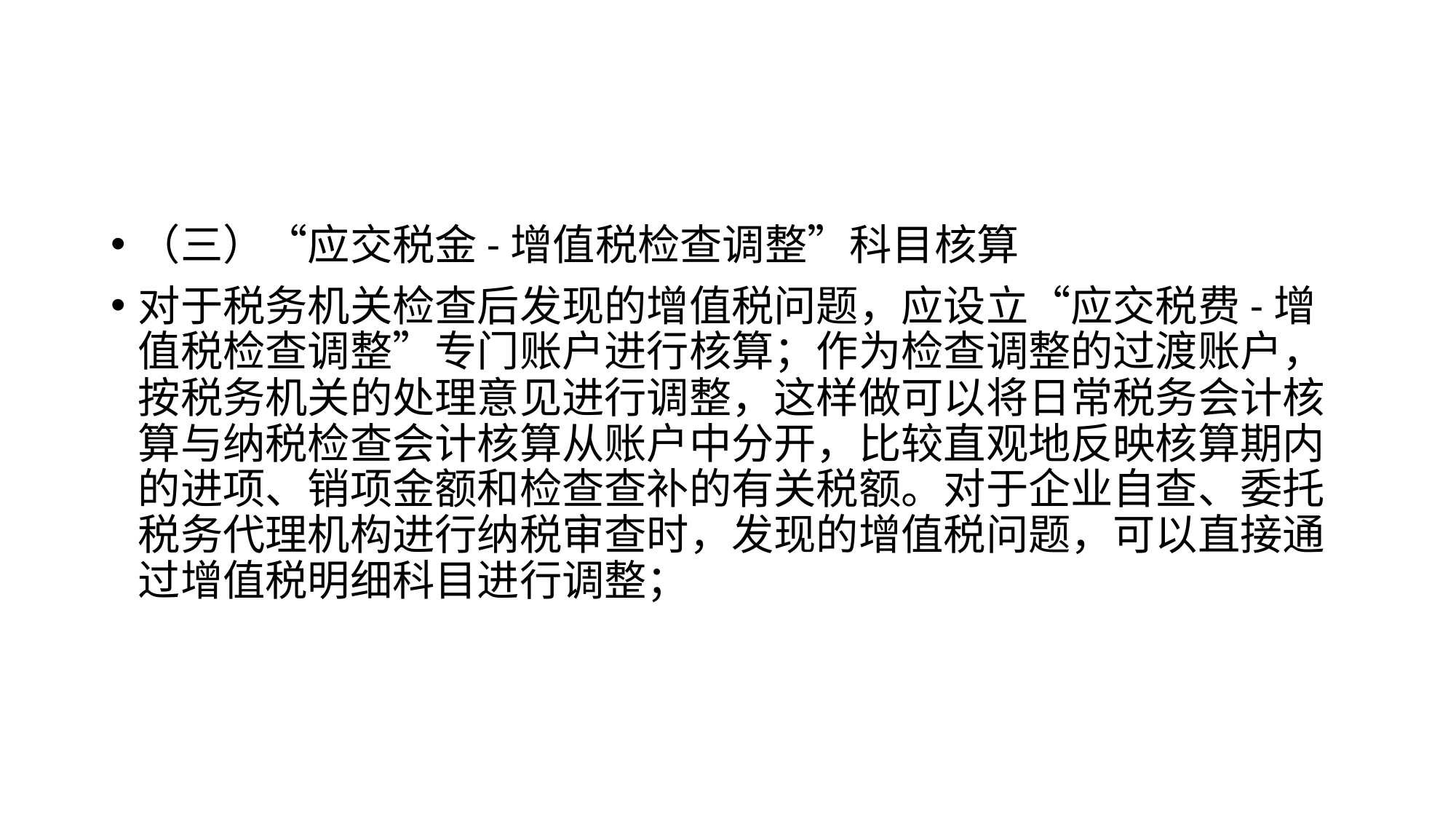

#
（三）“应交税金-增值税检查调整”科目核算
对于税务机关检查后发现的增值税问题，应设立“应交税费-增值税检查调整”专门账户进行核算；作为检查调整的过渡账户，按税务机关的处理意见进行调整，这样做可以将日常税务会计核算与纳税检查会计核算从账户中分开，比较直观地反映核算期内的进项、销项金额和检查查补的有关税额。对于企业自查、委托税务代理机构进行纳税审查时，发现的增值税问题，可以直接通过增值税明细科目进行调整；